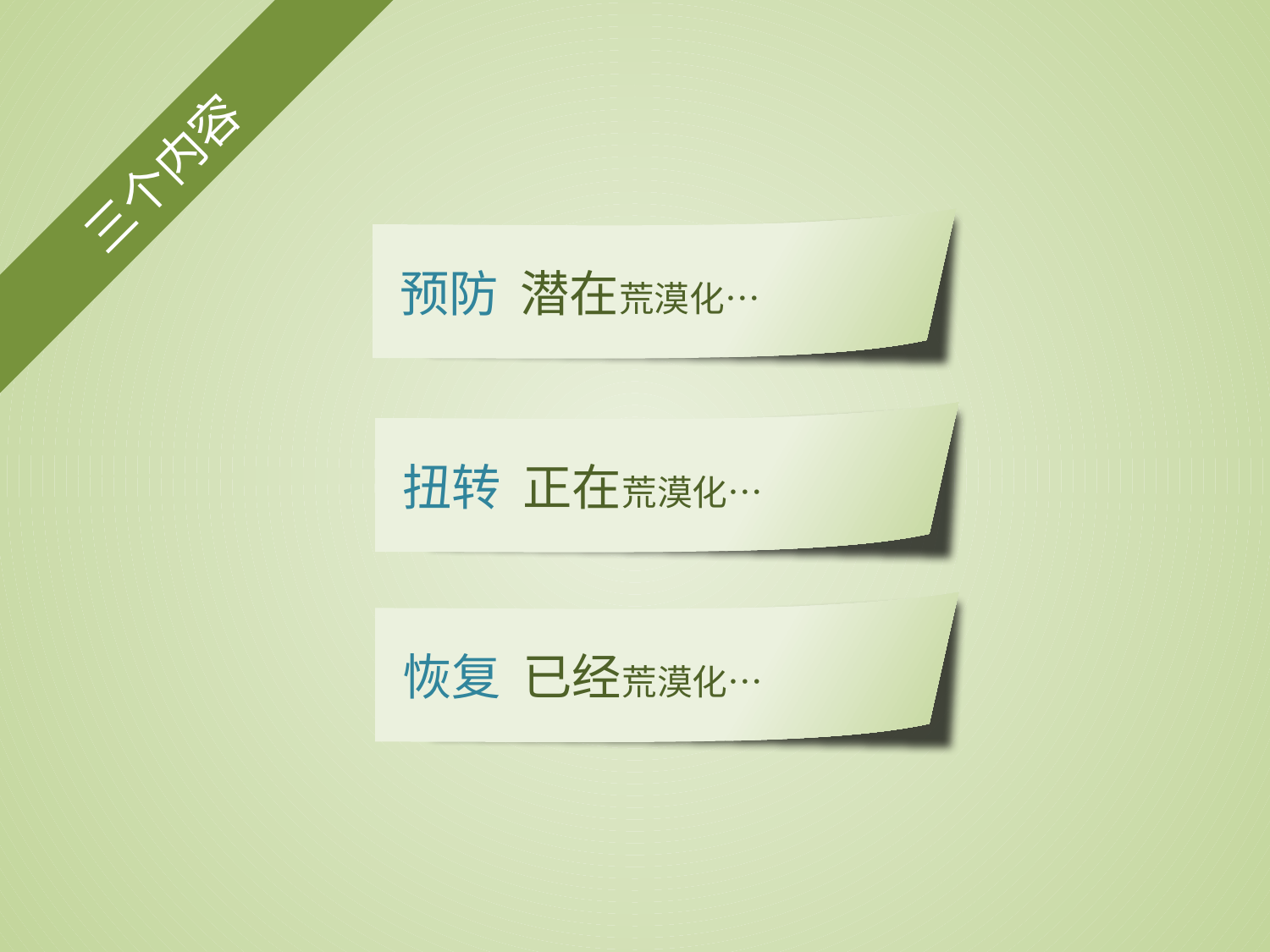

三个内容

潜在荒漠化…
预防

正在荒漠化…
扭转

已经荒漠化…
恢复